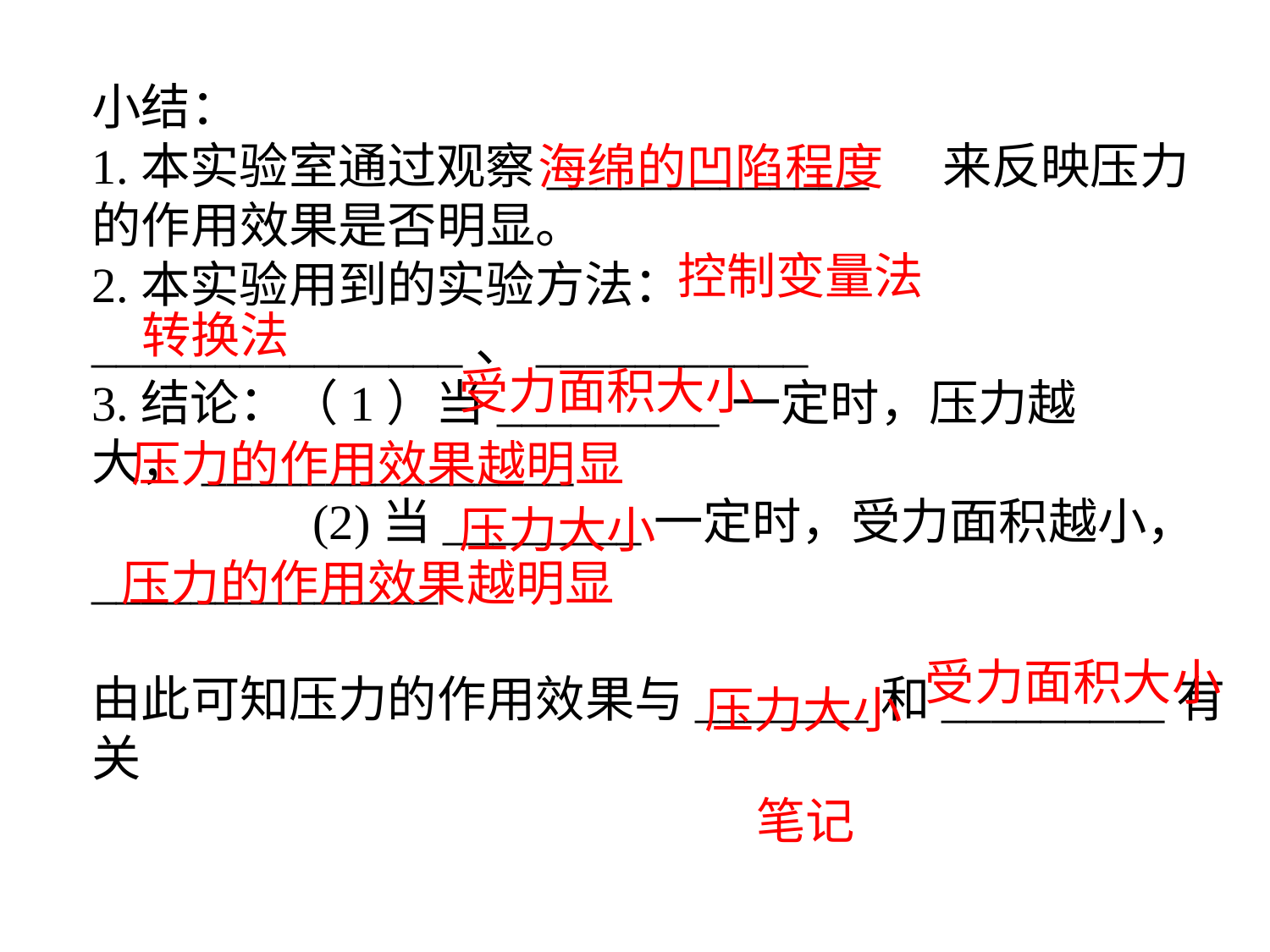

小结：
1.本实验室通过观察_____________     来反映压力的作用效果是否明显。
2.本实验用到的实验方法：_______________、___________
3.结论：（1）当_________一定时，压力越大，_______________
                  (2)当________一定时，受力面积越小，______________

由此可知压力的作用效果与_______和_________有关
海绵的凹陷程度
控制变量法
转换法
受力面积大小
压力的作用效果越明显
压力大小
压力的作用效果越明显
受力面积大小
压力大小
笔记